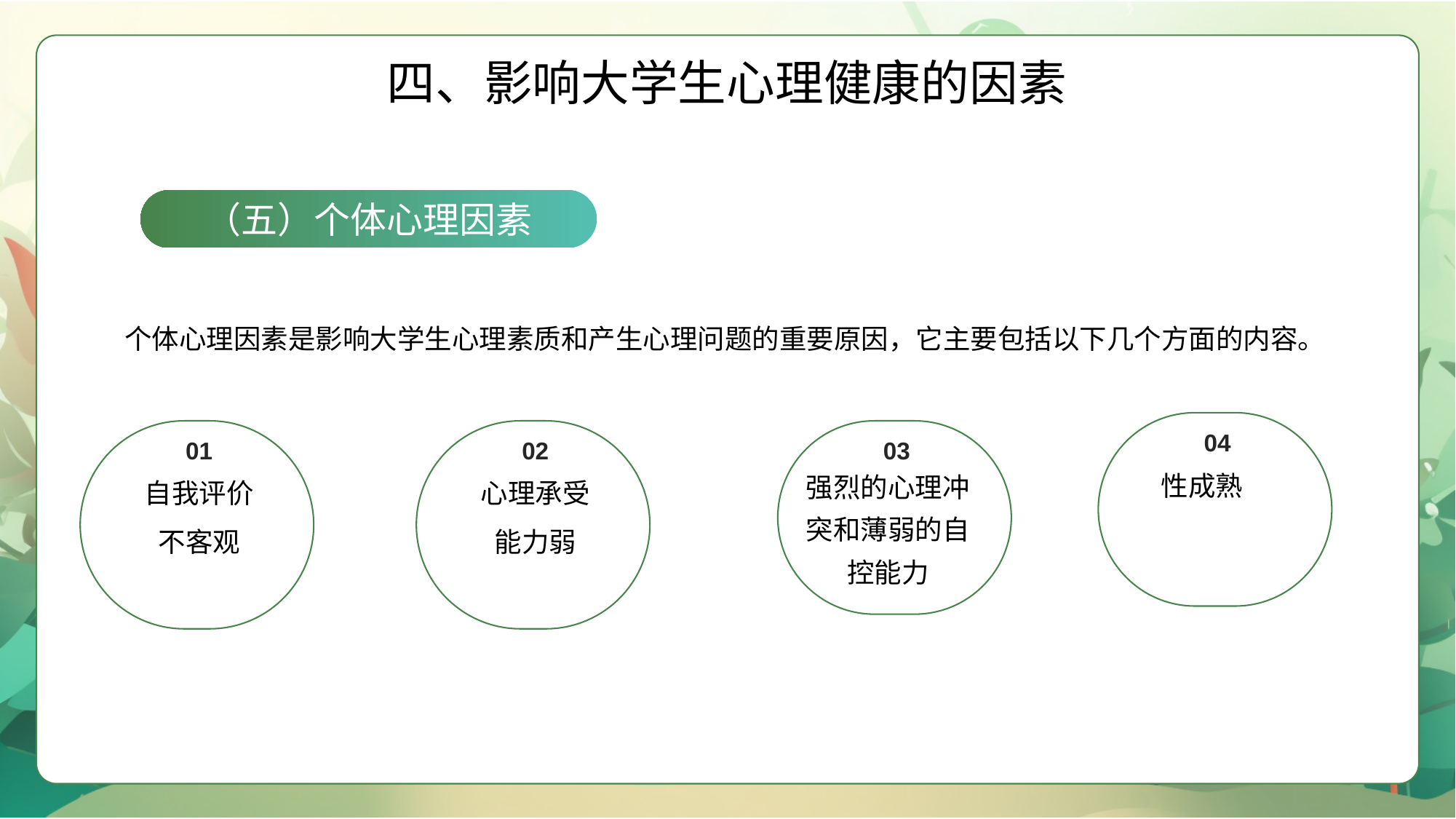

四、影响大学生心理健康的因素
（五）个体心理因素
个体心理因素是影响大学生心理素质和产生心理问题的重要原因，它主要包括以下几个方面的内容。

04
性成熟

01
自我评价不客观

02
心理承受能力弱

03
强烈的心理冲突和薄弱的自控能力